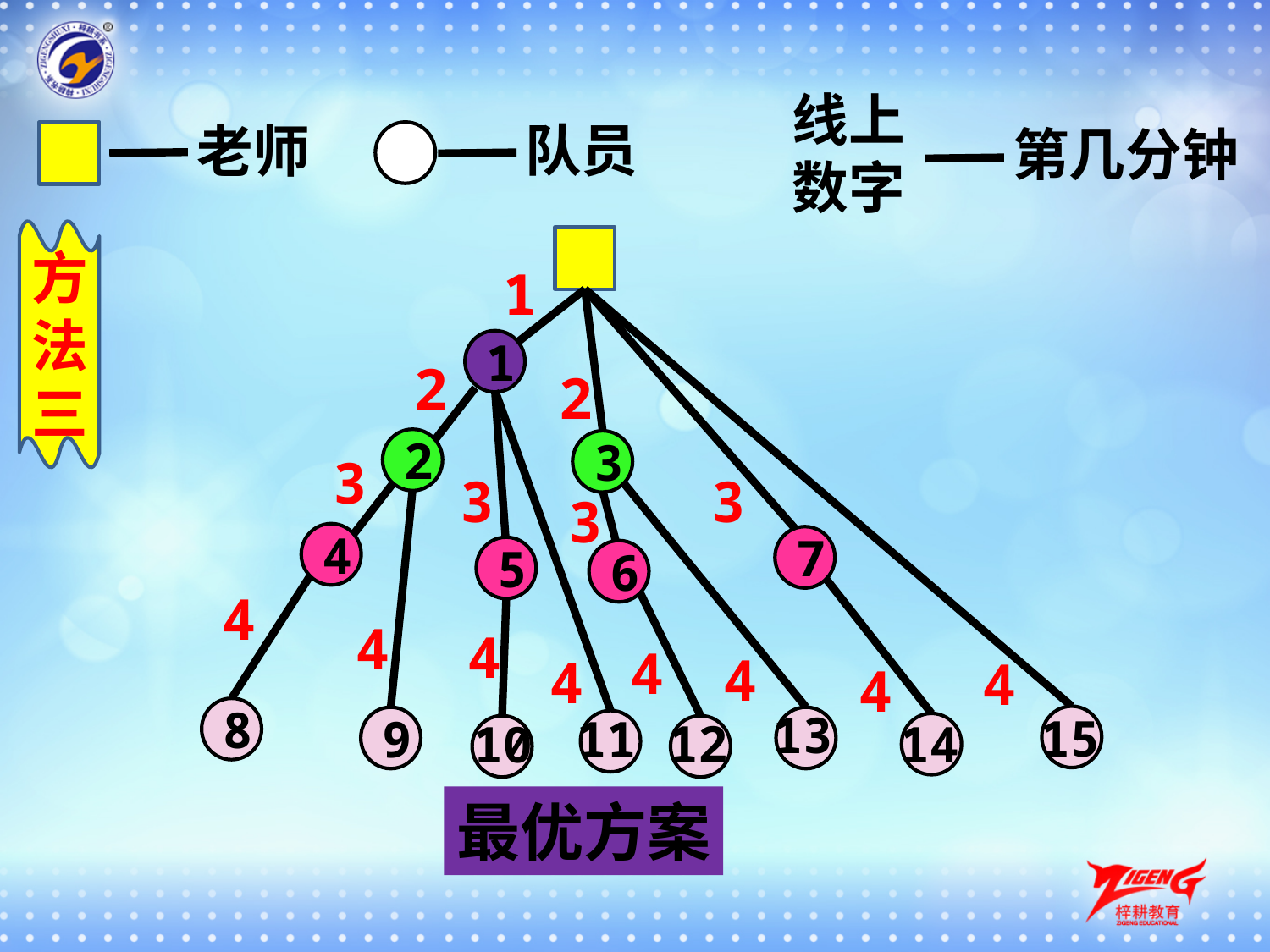

线上数字
队员
老师
第几分钟

方法三

1
1
2
2
2
3
3
3
3
3
4
7
5
6
4
4
4
4
4
4
4
4
13
8
15
11
12

9
10

14

最优方案